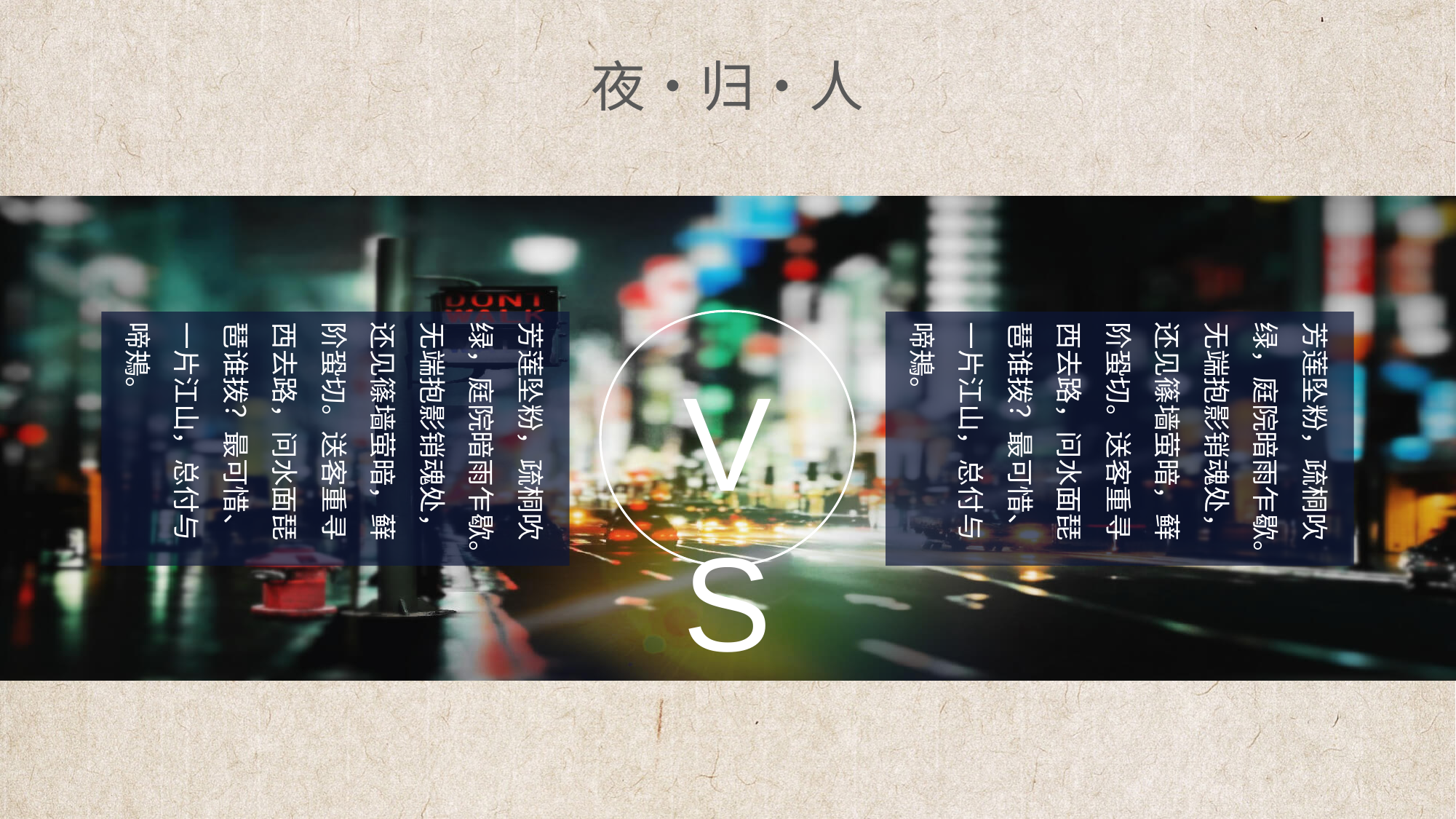

夜•归•人

芳莲坠粉，疏桐吹绿，庭院暗雨乍歇。无端抱影销魂处，还见篠墙萤暗，藓阶蛩切。送客重寻西去路，问水面琵琶谁拨？最可惜、一片江山，总付与啼鴂。
芳莲坠粉，疏桐吹绿，庭院暗雨乍歇。无端抱影销魂处，还见篠墙萤暗，藓阶蛩切。送客重寻西去路，问水面琵琶谁拨？最可惜、一片江山，总付与啼鴂。
VS